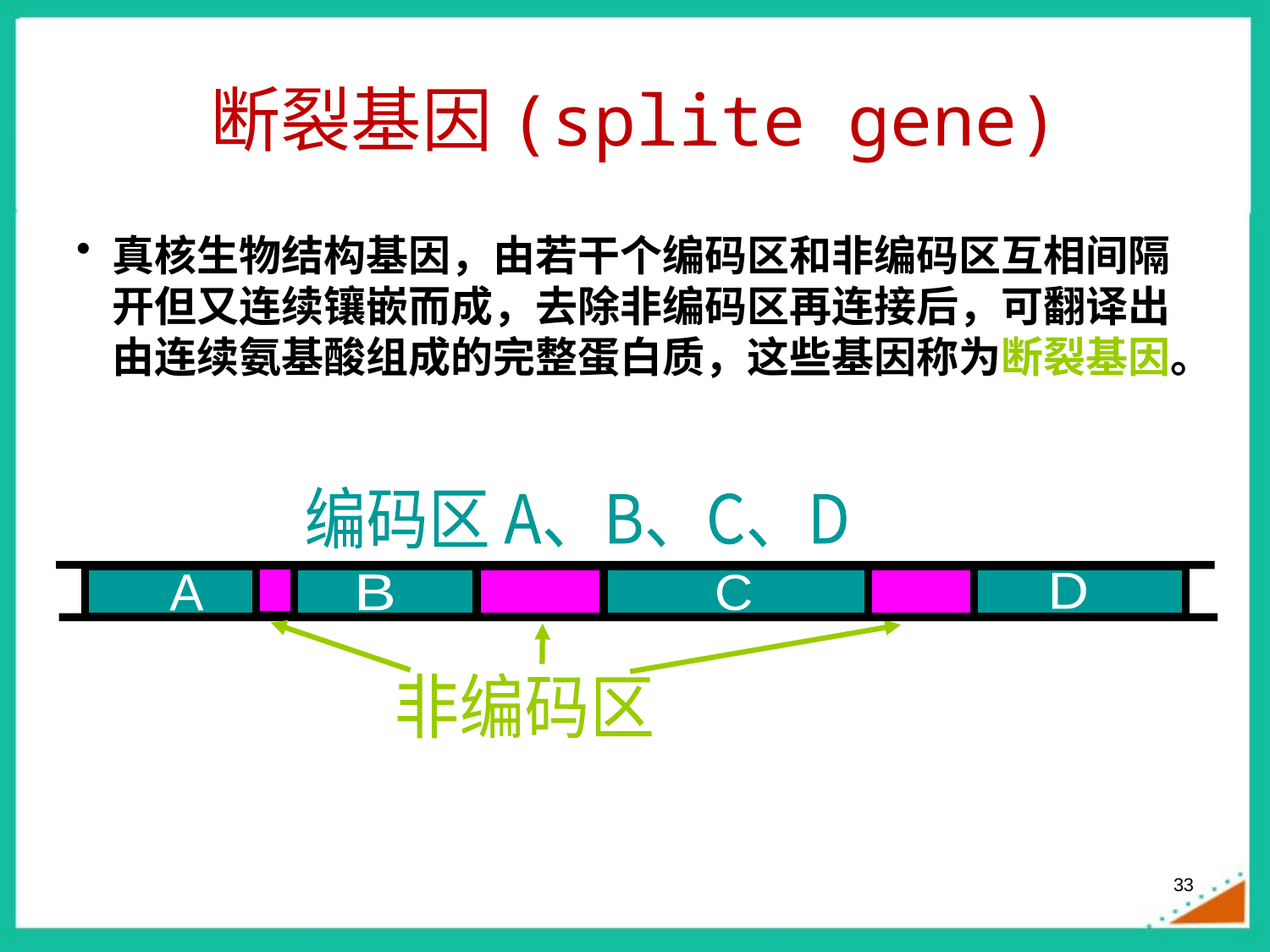

# 断裂基因(splite gene)
真核生物结构基因，由若干个编码区和非编码区互相间隔开但又连续镶嵌而成，去除非编码区再连接后，可翻译出由连续氨基酸组成的完整蛋白质，这些基因称为断裂基因。
编码区 A、B、C、D

D
B
A
C

非编码区
33